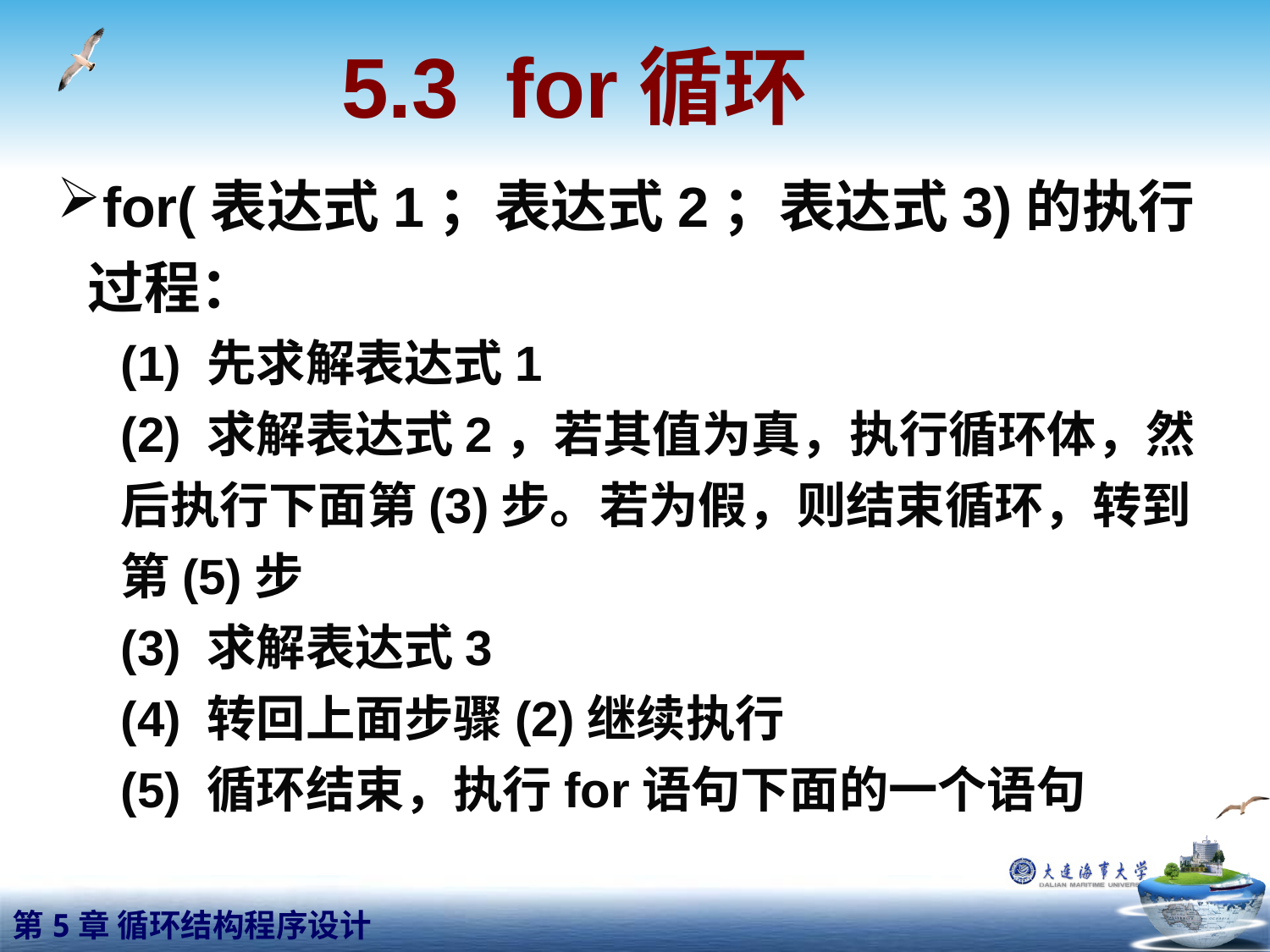

5.3  for循环
for(表达式1；表达式2；表达式3)的执行过程：
(1) 先求解表达式1
(2) 求解表达式2，若其值为真，执行循环体，然后执行下面第(3)步。若为假，则结束循环，转到第(5)步
(3) 求解表达式3
(4) 转回上面步骤(2)继续执行
(5) 循环结束，执行for语句下面的一个语句